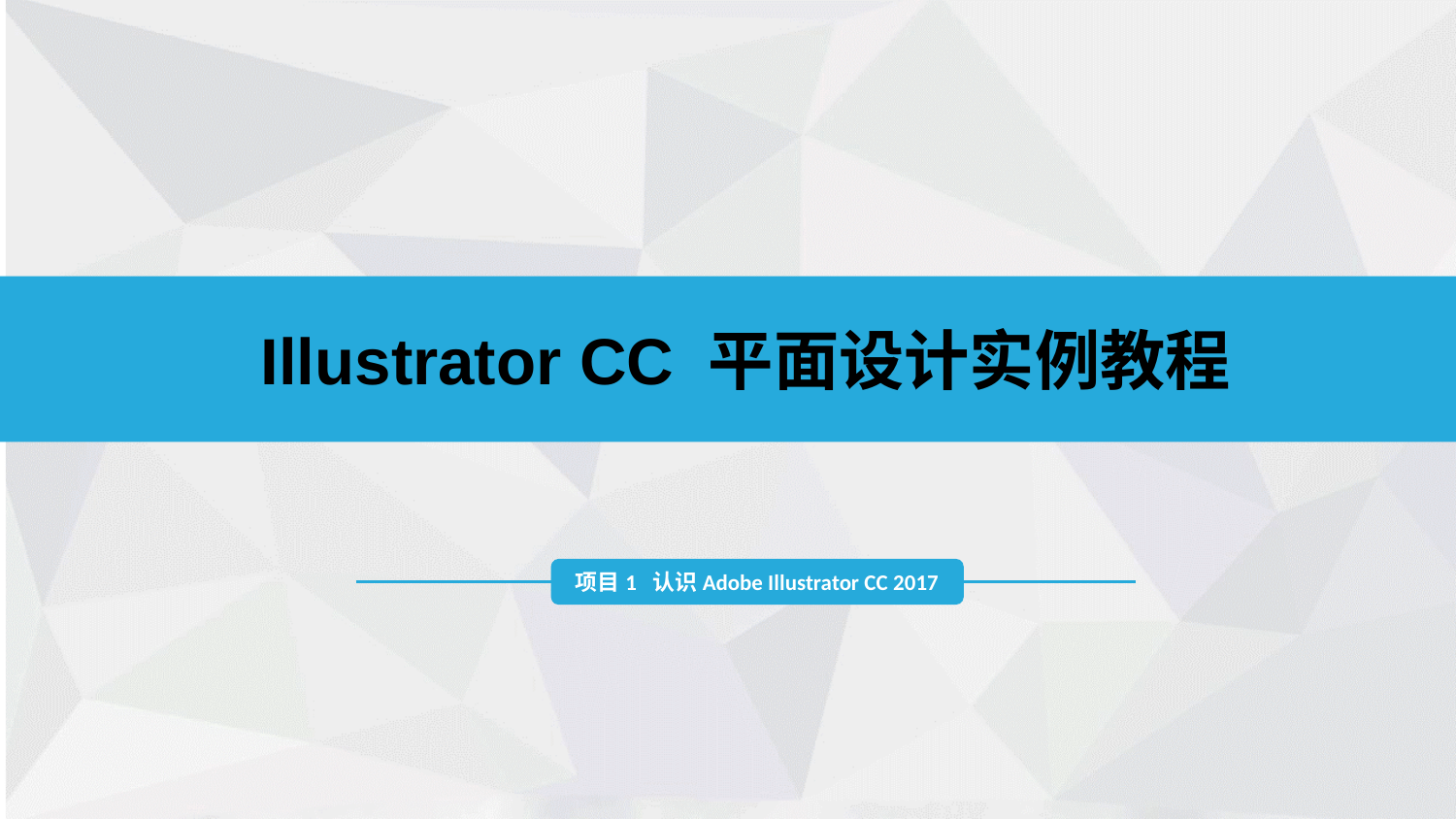

Illustrator CC 平面设计实例教程
项目1  认识Adobe Illustrator CC 2017